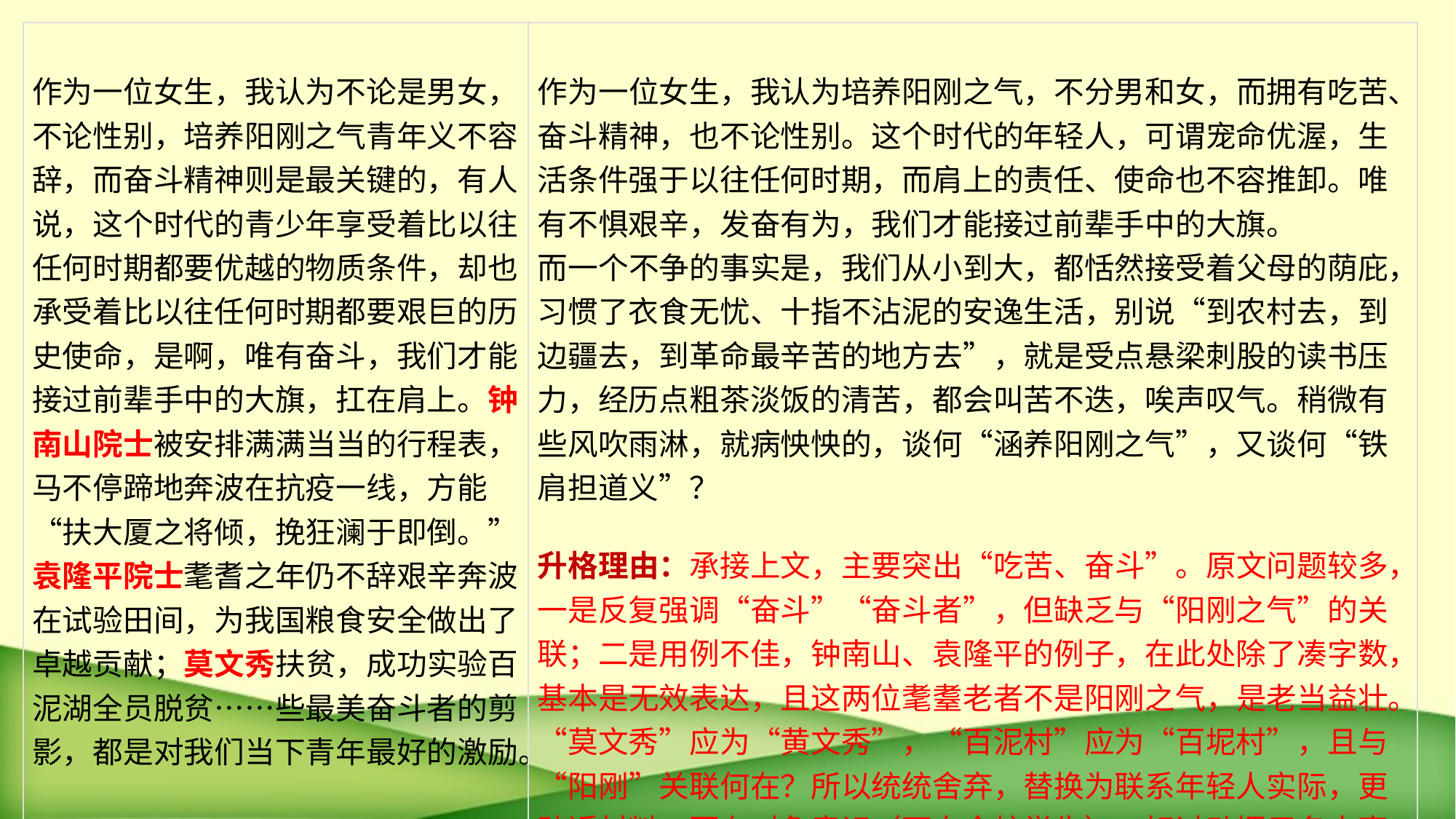

| 作为一位女生，我认为不论是男女，不论性别，培养阳刚之气青年义不容辞，而奋斗精神则是最关键的，有人说，这个时代的青少年享受着比以往任何时期都要优越的物质条件，却也承受着比以往任何时期都要艰巨的历史使命，是啊，唯有奋斗，我们才能接过前辈手中的大旗，扛在肩上。钟南山院士被安排满满当当的行程表，马不停蹄地奔波在抗疫一线，方能“扶大厦之将倾，挽狂澜于即倒。”袁隆平院士耄耆之年仍不辞艰辛奔波在试验田间，为我国粮食安全做出了卓越贡献；莫文秀扶贫，成功实验百泥湖全员脱贫……些最美奋斗者的剪影，都是对我们当下青年最好的激励。 | 作为一位女生，我认为培养阳刚之气，不分男和女，而拥有吃苦、奋斗精神，也不论性别。这个时代的年轻人，可谓宠命优渥，生活条件强于以往任何时期，而肩上的责任、使命也不容推卸。唯有不惧艰辛，发奋有为，我们才能接过前辈手中的大旗。 而一个不争的事实是，我们从小到大，都恬然接受着父母的荫庇，习惯了衣食无忧、十指不沾泥的安逸生活，别说“到农村去，到边疆去，到革命最辛苦的地方去”，就是受点悬梁刺股的读书压力，经历点粗茶淡饭的清苦，都会叫苦不迭，唉声叹气。稍微有些风吹雨淋，就病怏怏的，谈何“涵养阳刚之气”，又谈何“铁肩担道义”？ 升格理由：承接上文，主要突出“吃苦、奋斗”。原文问题较多，一是反复强调“奋斗”“奋斗者”，但缺乏与“阳刚之气”的关联；二是用例不佳，钟南山、袁隆平的例子，在此处除了凑字数，基本是无效表达，且这两位耄耋老者不是阳刚之气，是老当益壮。“莫文秀”应为“黄文秀”，“百泥村”应为“百坭村”，且与“阳刚”关联何在？所以统统舍弃，替换为联系年轻人实际，更贴近材料，更有对象意识（面向全校学生），好过动辄用名人事例。行文中，注意不离主题“阳刚之气”。 |
| --- | --- |